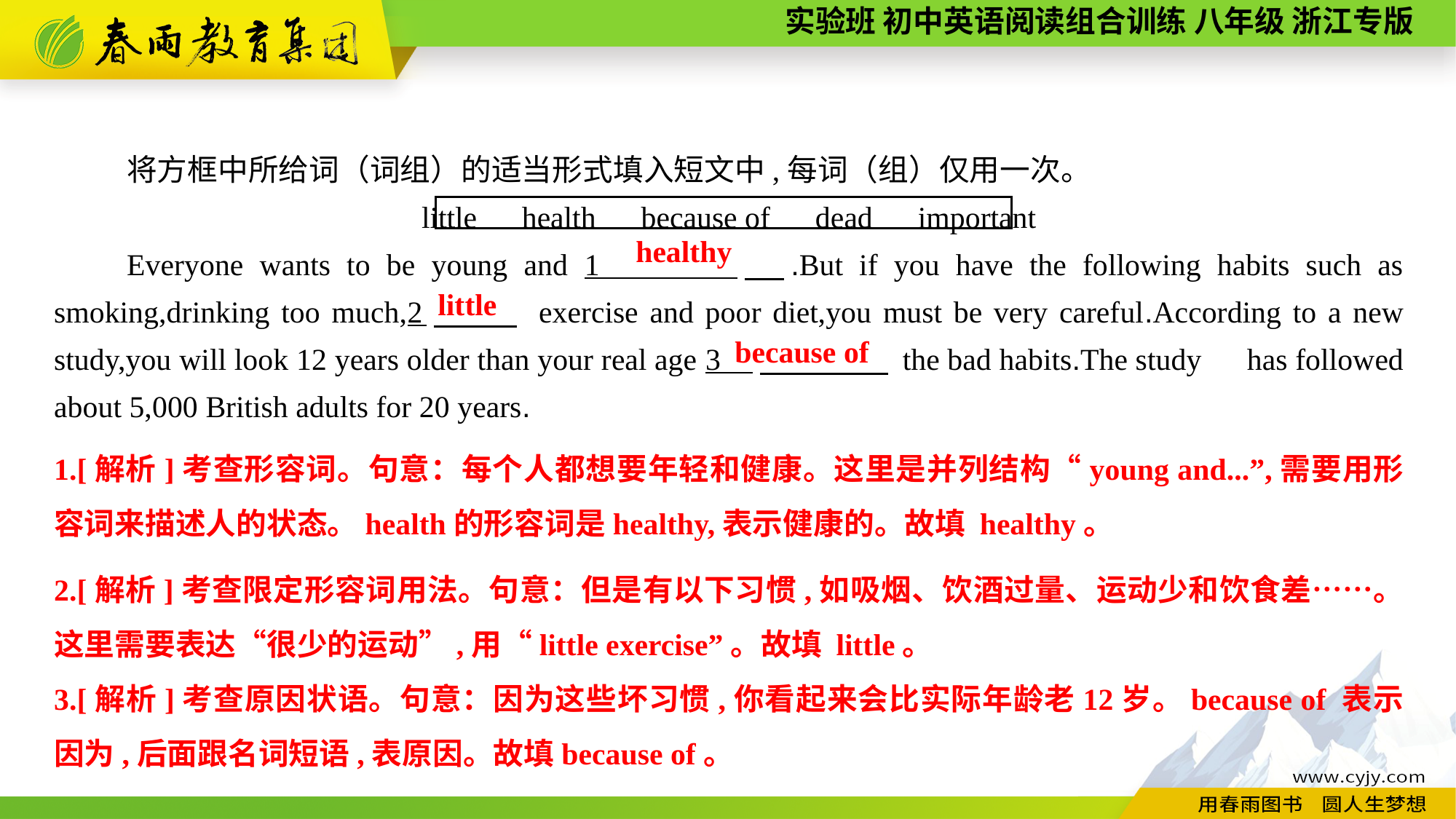

将方框中所给词（词组）的适当形式填入短文中,每词（组）仅用一次。
little　health　because of　dead　important
Everyone wants to be young and 1        　.But if you have the following habits such as smoking,drinking too much,2　      exercise and poor diet,you must be very careful.According to a new study,you will look 12 years older than your real age 3    　               the bad habits.The study　has followed about 5,000 British adults for 20 years.

healthy
little
because of
1.[解析]考查形容词。句意：每个人都想要年轻和健康。这里是并列结构“young and...”,需要用形容词来描述人的状态。health的形容词是healthy,表示健康的。故填 healthy。
2.[解析]考查限定形容词用法。句意：但是有以下习惯,如吸烟、饮酒过量、运动少和饮食差……。这里需要表达“很少的运动”,用“little exercise”。故填 little。
3.[解析]考查原因状语。句意：因为这些坏习惯,你看起来会比实际年龄老12岁。because of 表示因为,后面跟名词短语,表原因。故填because of。